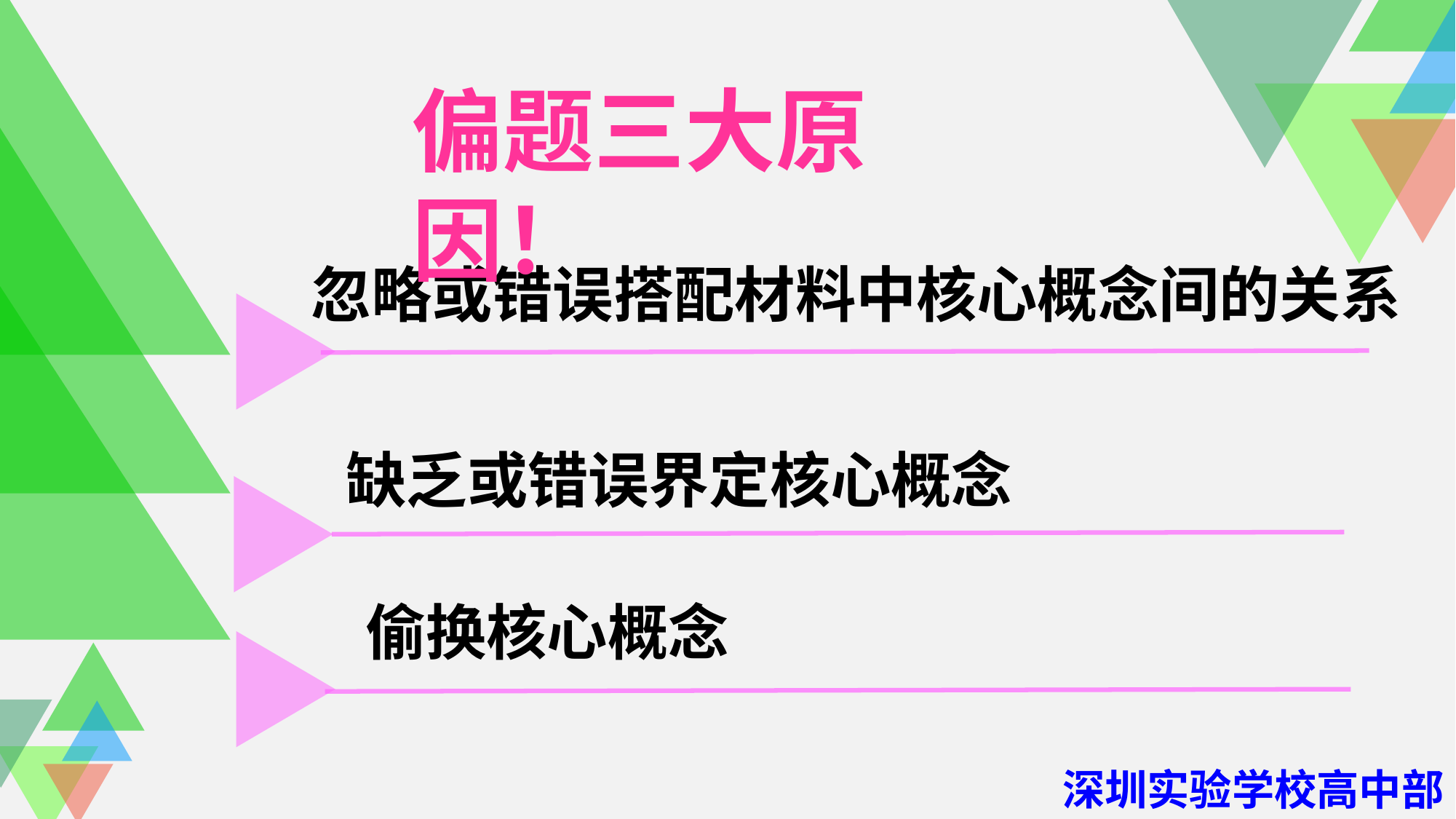

偏题三大原因！

忽略或错误搭配材料中核心概念间的关系

缺乏或错误界定核心概念

偷换核心概念

深圳实验学校高中部